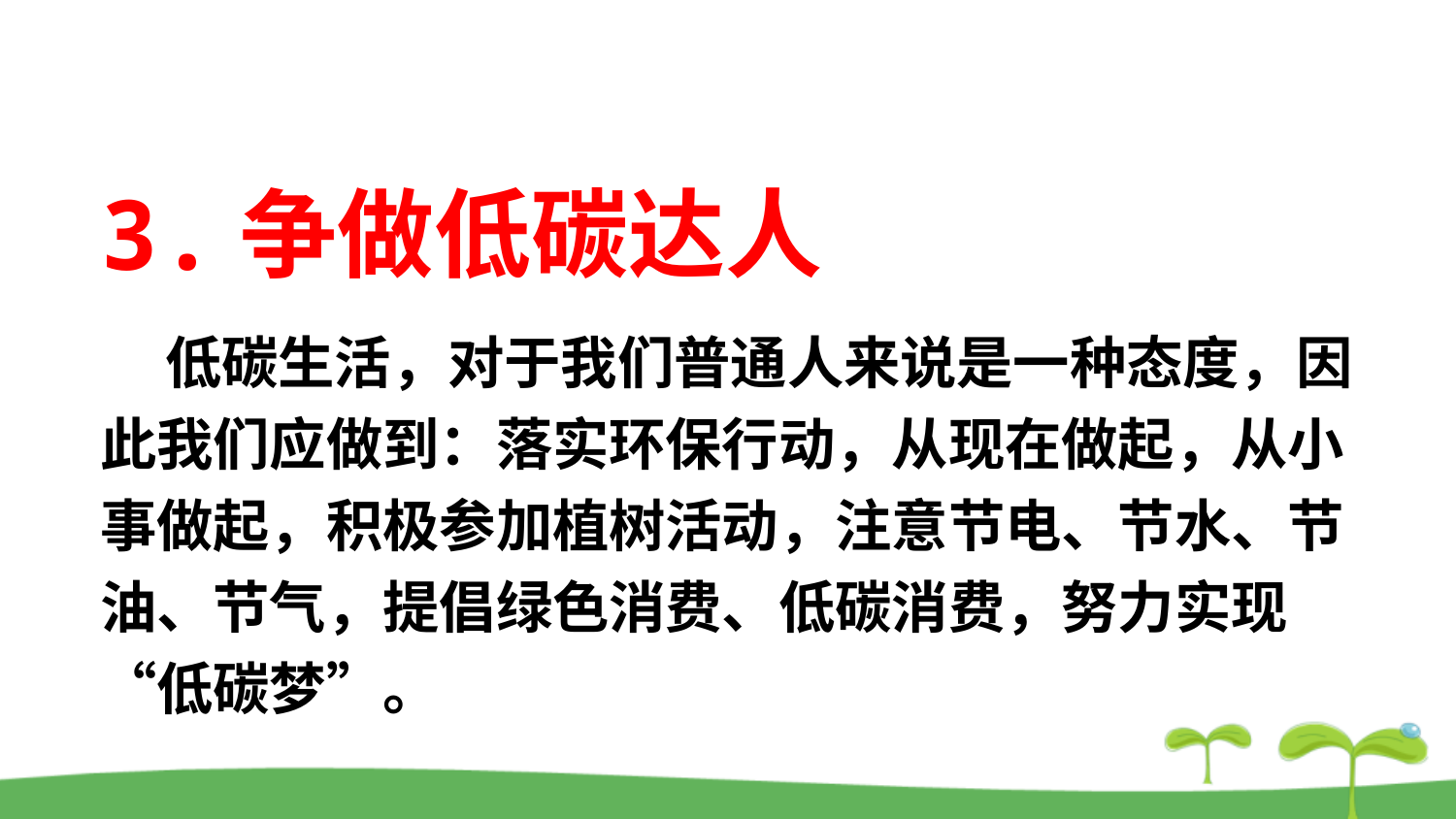

3.争做低碳达人
    低碳生活，对于我们普通人来说是一种态度，因此我们应做到：落实环保行动，从现在做起，从小事做起，积极参加植树活动，注意节电、节水、节油、节气，提倡绿色消费、低碳消费，努力实现“低碳梦”。